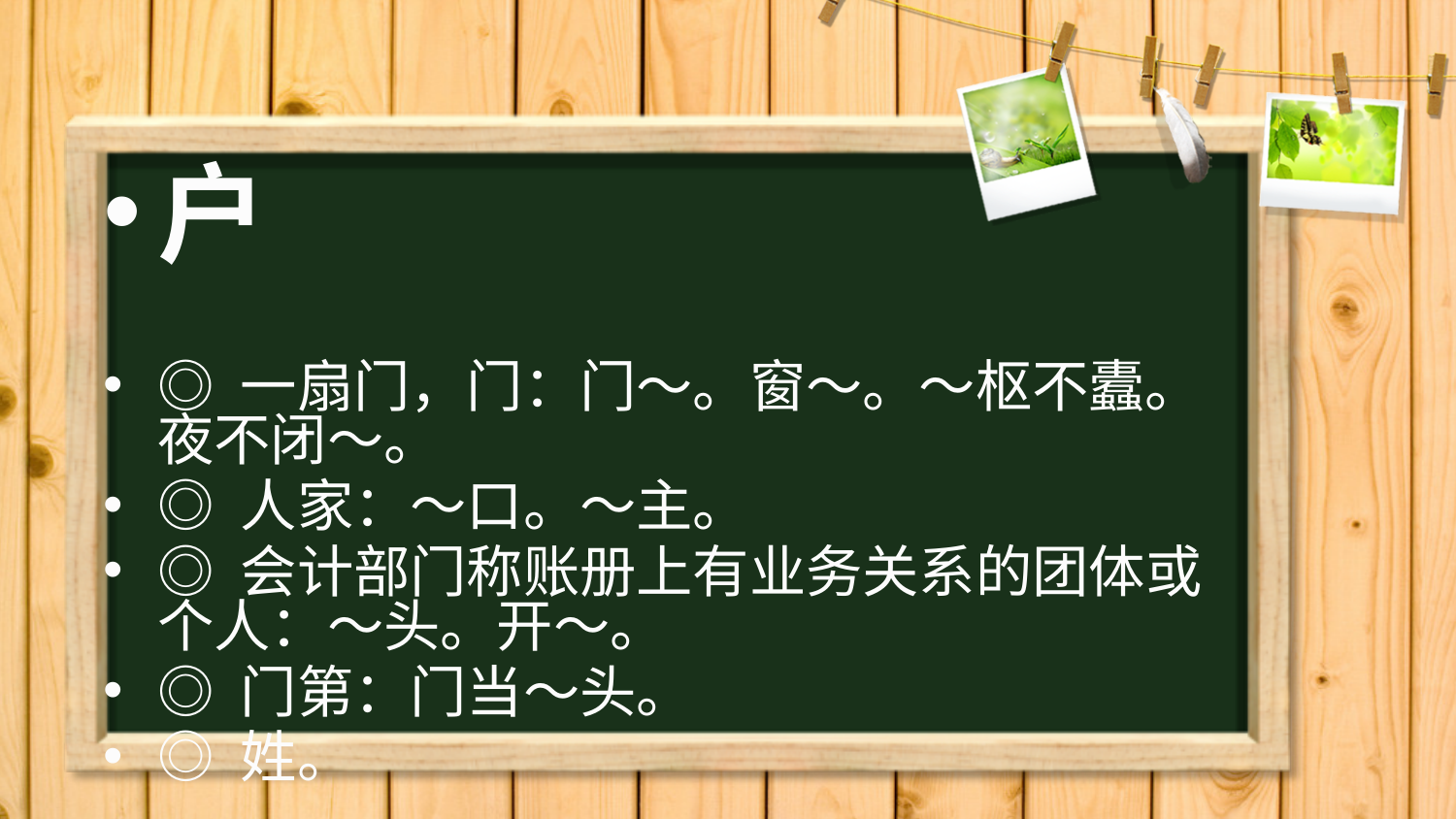

户

◎ 一扇门，门：门～。窗～。～枢不蠹。夜不闭～。
◎ 人家：～口。～主。
◎ 会计部门称账册上有业务关系的团体或个人：～头。开～。
◎ 门第：门当～头。
◎ 姓。